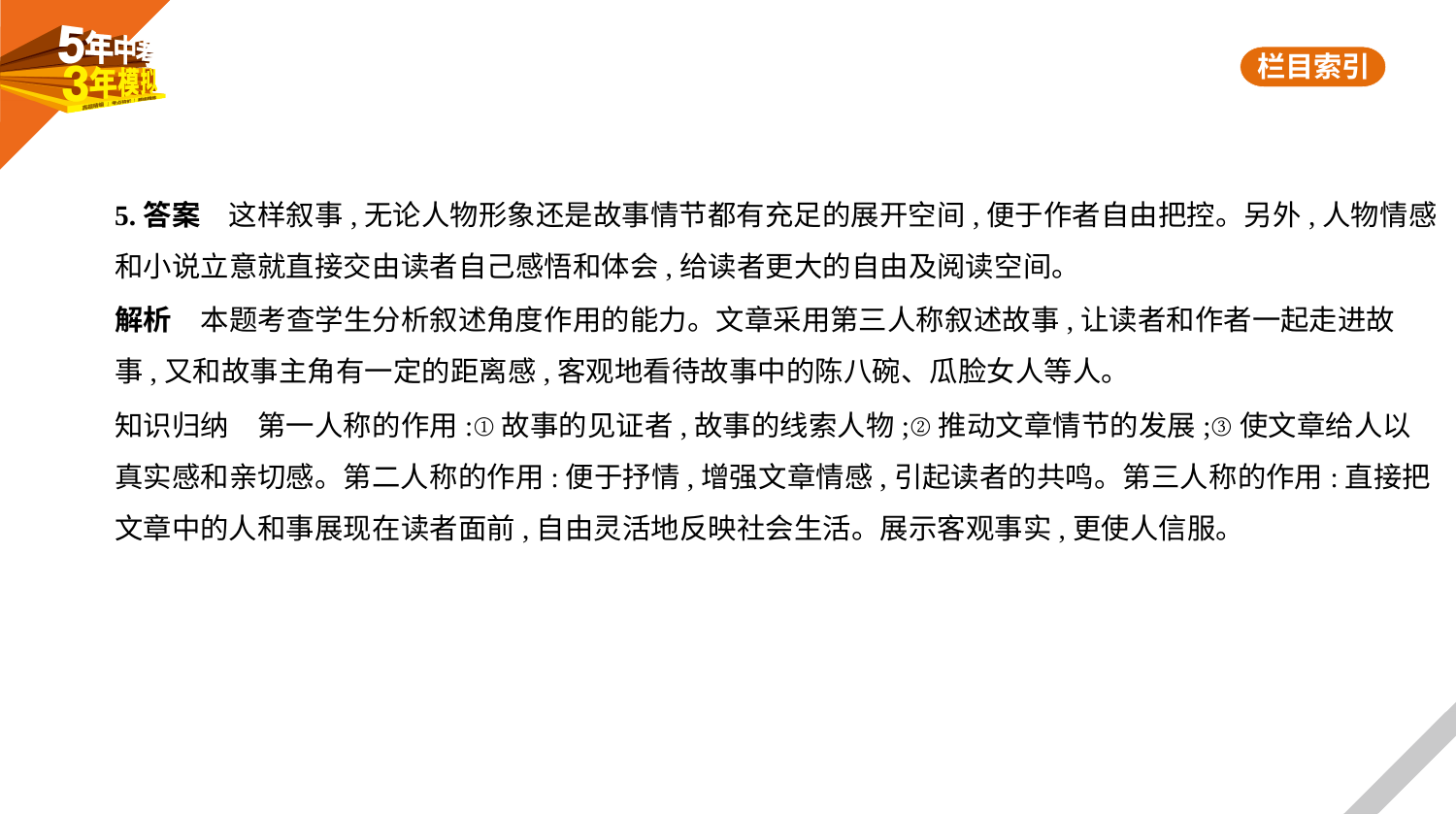

5.答案　这样叙事,无论人物形象还是故事情节都有充足的展开空间,便于作者自由把控。另外,人物情感
和小说立意就直接交由读者自己感悟和体会,给读者更大的自由及阅读空间。
解析　本题考查学生分析叙述角度作用的能力。文章采用第三人称叙述故事,让读者和作者一起走进故
事,又和故事主角有一定的距离感,客观地看待故事中的陈八碗、瓜脸女人等人。
知识归纳　第一人称的作用:①故事的见证者,故事的线索人物;②推动文章情节的发展;③使文章给人以
真实感和亲切感。第二人称的作用:便于抒情,增强文章情感,引起读者的共鸣。第三人称的作用:直接把
文章中的人和事展现在读者面前,自由灵活地反映社会生活。展示客观事实,更使人信服。